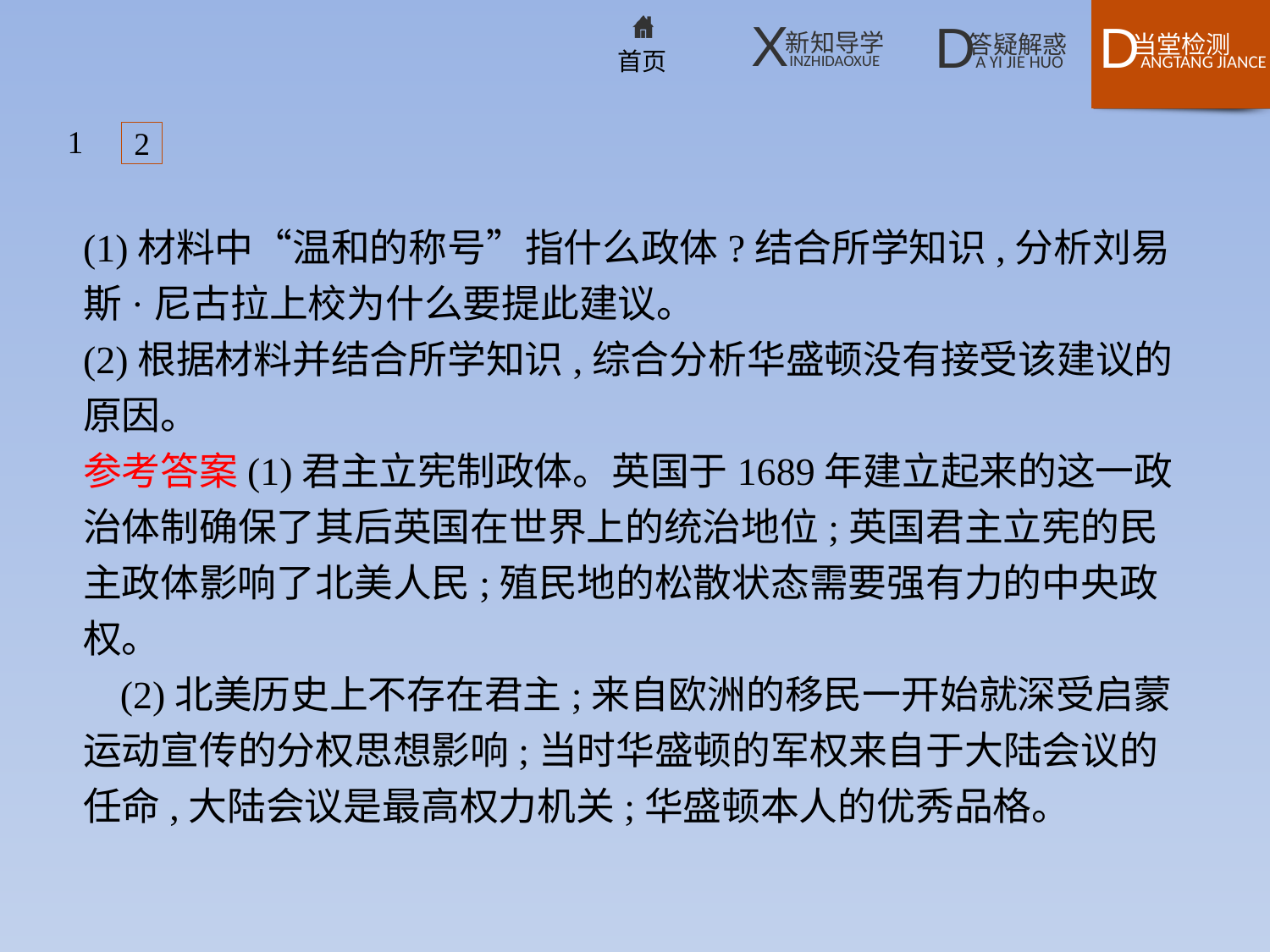

1
2
(1)材料中“温和的称号”指什么政体?结合所学知识,分析刘易斯·尼古拉上校为什么要提此建议。
(2)根据材料并结合所学知识,综合分析华盛顿没有接受该建议的原因。
参考答案(1)君主立宪制政体。英国于1689年建立起来的这一政治体制确保了其后英国在世界上的统治地位;英国君主立宪的民主政体影响了北美人民;殖民地的松散状态需要强有力的中央政权。
(2)北美历史上不存在君主;来自欧洲的移民一开始就深受启蒙运动宣传的分权思想影响;当时华盛顿的军权来自于大陆会议的任命,大陆会议是最高权力机关;华盛顿本人的优秀品格。